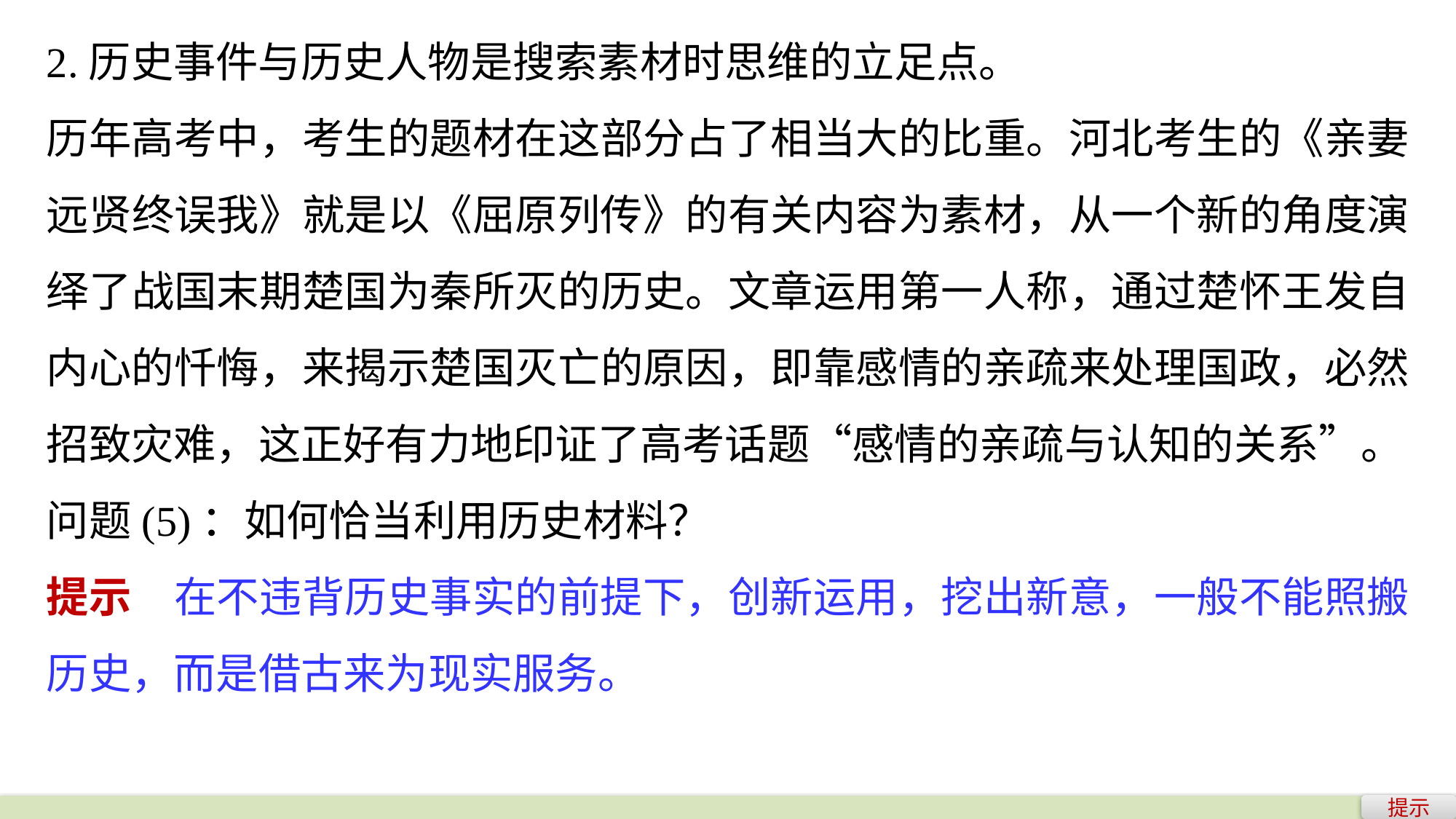

2.历史事件与历史人物是搜索素材时思维的立足点。
历年高考中，考生的题材在这部分占了相当大的比重。河北考生的《亲妻远贤终误我》就是以《屈原列传》的有关内容为素材，从一个新的角度演绎了战国末期楚国为秦所灭的历史。文章运用第一人称，通过楚怀王发自内心的忏悔，来揭示楚国灭亡的原因，即靠感情的亲疏来处理国政，必然招致灾难，这正好有力地印证了高考话题“感情的亲疏与认知的关系”。
问题(5)：如何恰当利用历史材料？
提示　在不违背历史事实的前提下，创新运用，挖出新意，一般不能照搬历史，而是借古来为现实服务。
提示